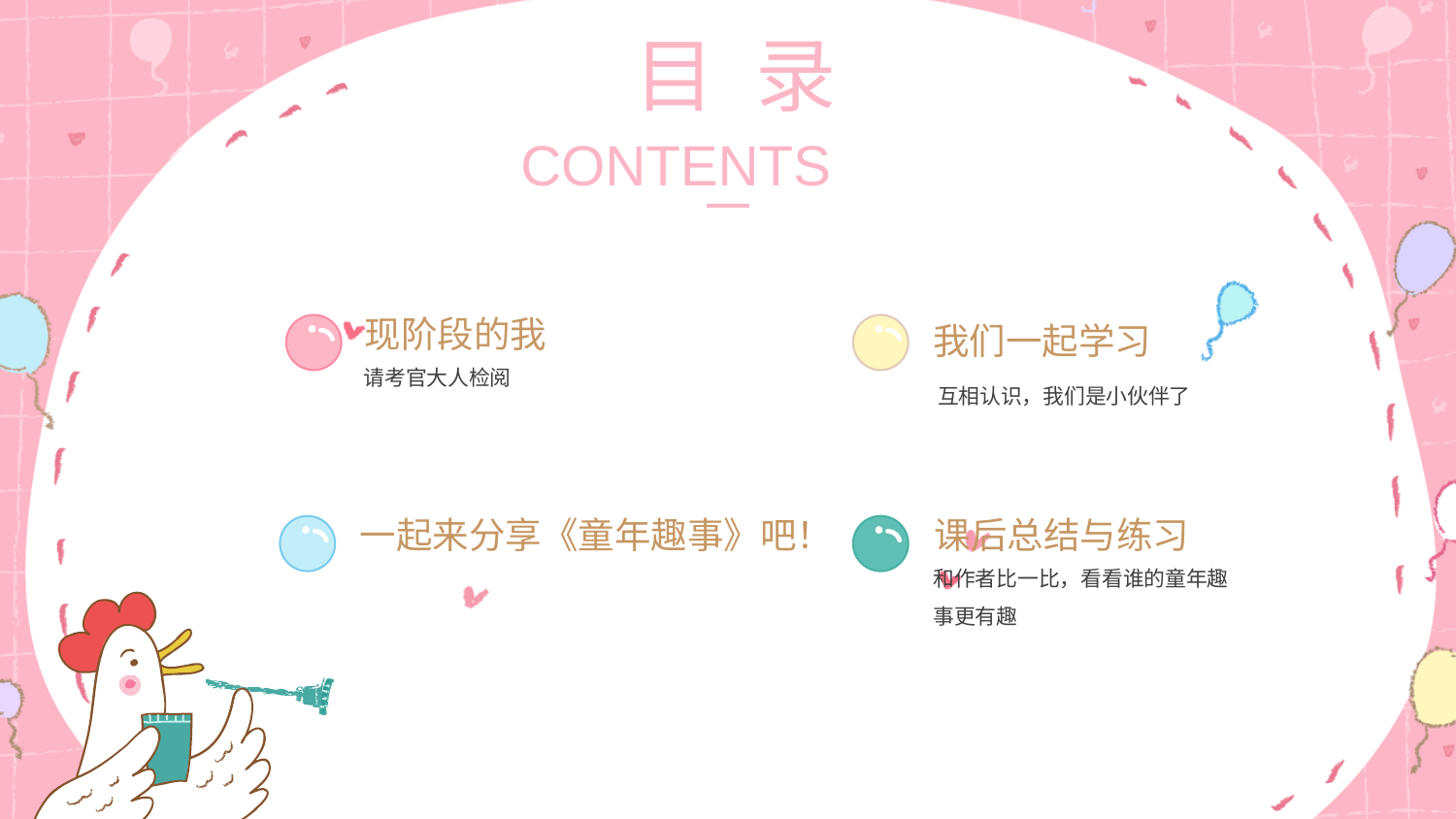

目 录
CONTENTS
现阶段的我
我们一起学习

请考官大人检阅
互相认识，我们是小伙伴了
一起来分享《童年趣事》吧！
课后总结与练习

和作者比一比，看看谁的童年趣事更有趣